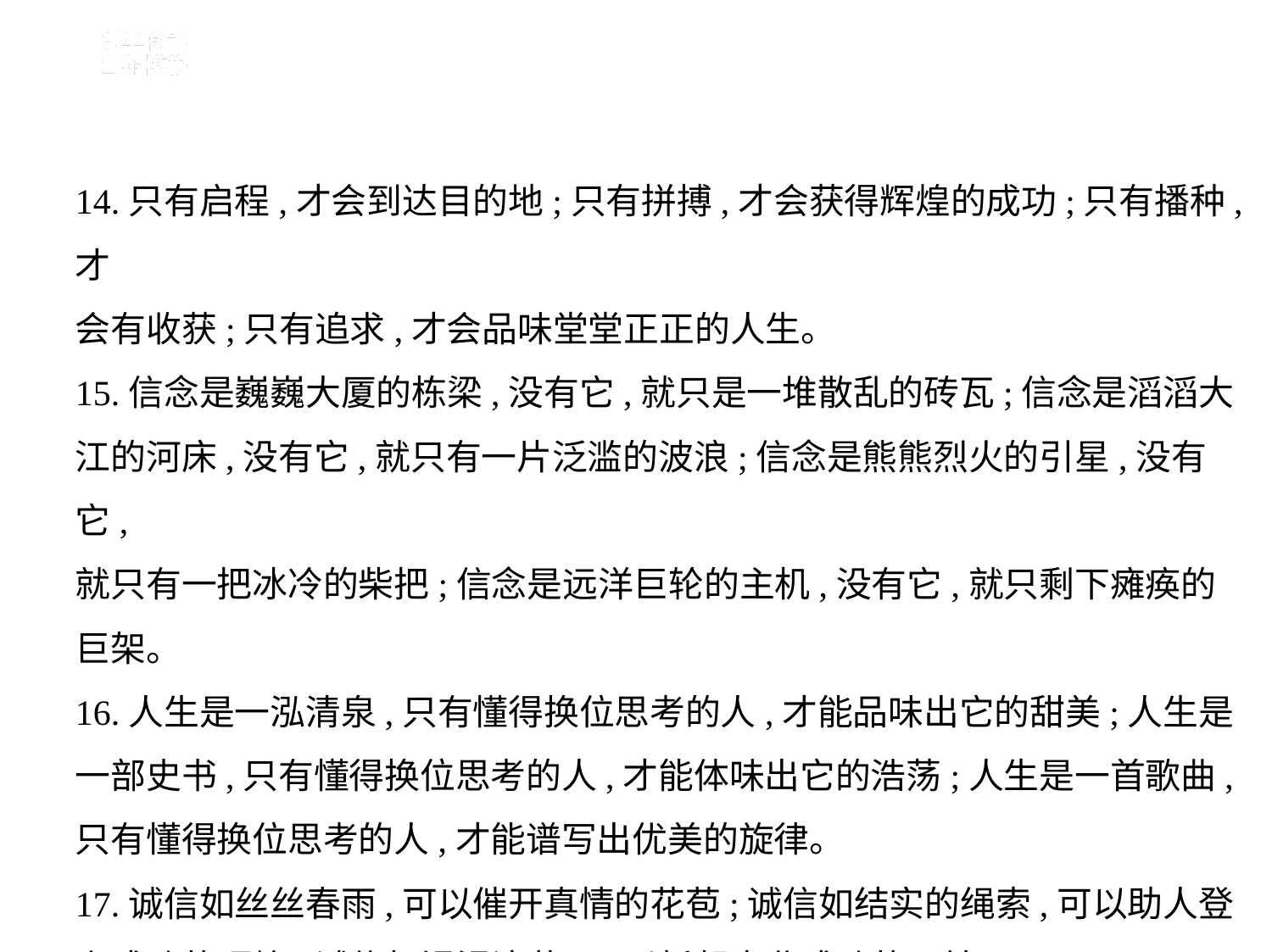

14.只有启程,才会到达目的地;只有拼搏,才会获得辉煌的成功;只有播种,才
会有收获;只有追求,才会品味堂堂正正的人生。
15.信念是巍巍大厦的栋梁,没有它,就只是一堆散乱的砖瓦;信念是滔滔大
江的河床,没有它,就只有一片泛滥的波浪;信念是熊熊烈火的引星,没有它,
就只有一把冰冷的柴把;信念是远洋巨轮的主机,没有它,就只剩下瘫痪的
巨架。
16.人生是一泓清泉,只有懂得换位思考的人,才能品味出它的甜美;人生是
一部史书,只有懂得换位思考的人,才能体味出它的浩荡;人生是一首歌曲,
只有懂得换位思考的人,才能谱写出优美的旋律。
17.诚信如丝丝春雨,可以催开真情的花苞;诚信如结实的绳索,可以助人登
上成功的顶峰;诚信如涓涓浪花,可以托起事业成功的巨轮。